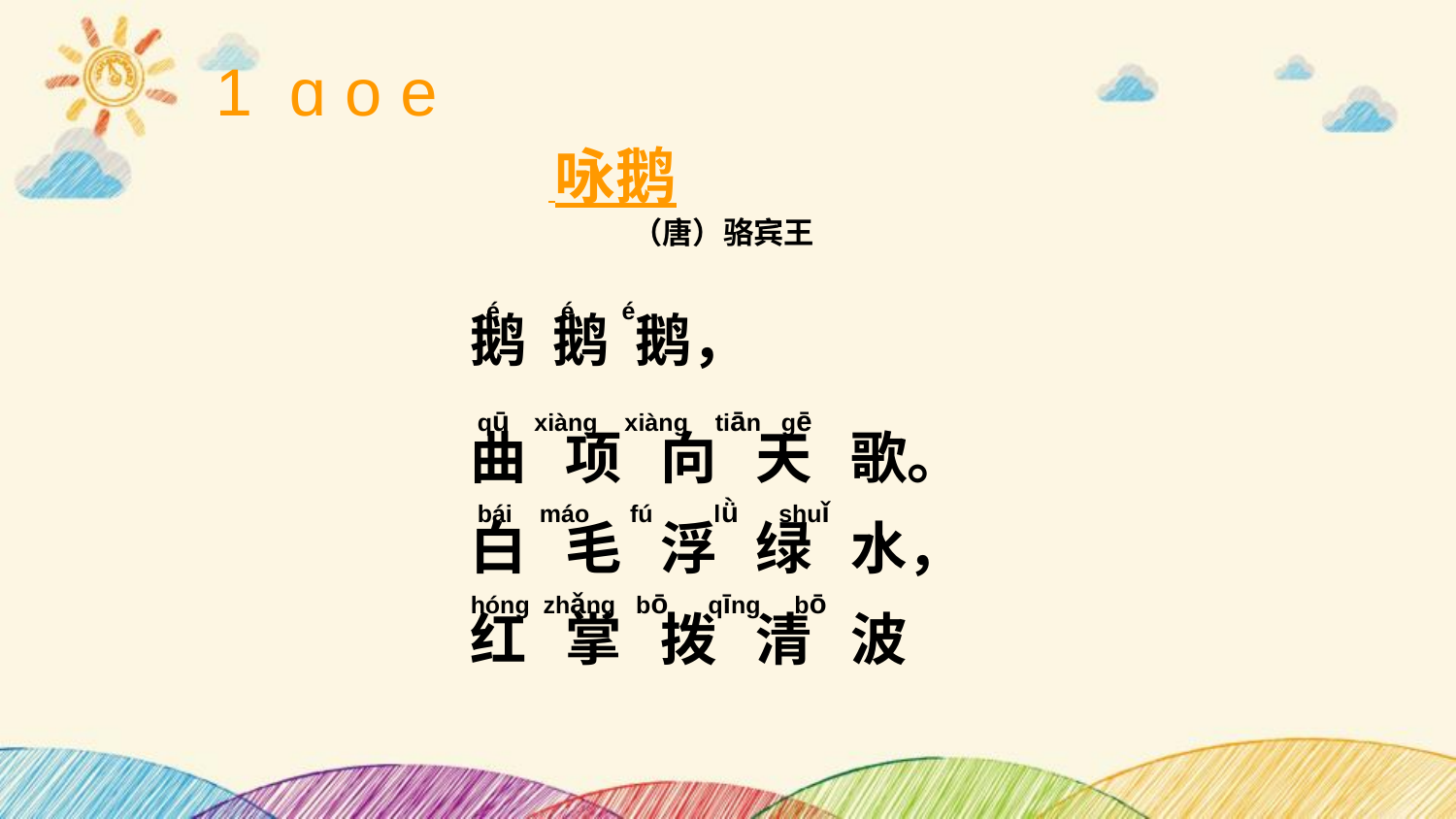

1  ɑ o e
 咏鹅
     （唐）骆宾王

 é         é       é
鹅  鹅  鹅，

 qū   xiàng    xiàng    tiān   gē
曲   项   向   天   歌。

 bái    máo      fú         lǜ     shuǐ
白   毛   浮   绿   水，

hóng  zhǎng   bō     qīng     bō
红   掌   拨   清   波